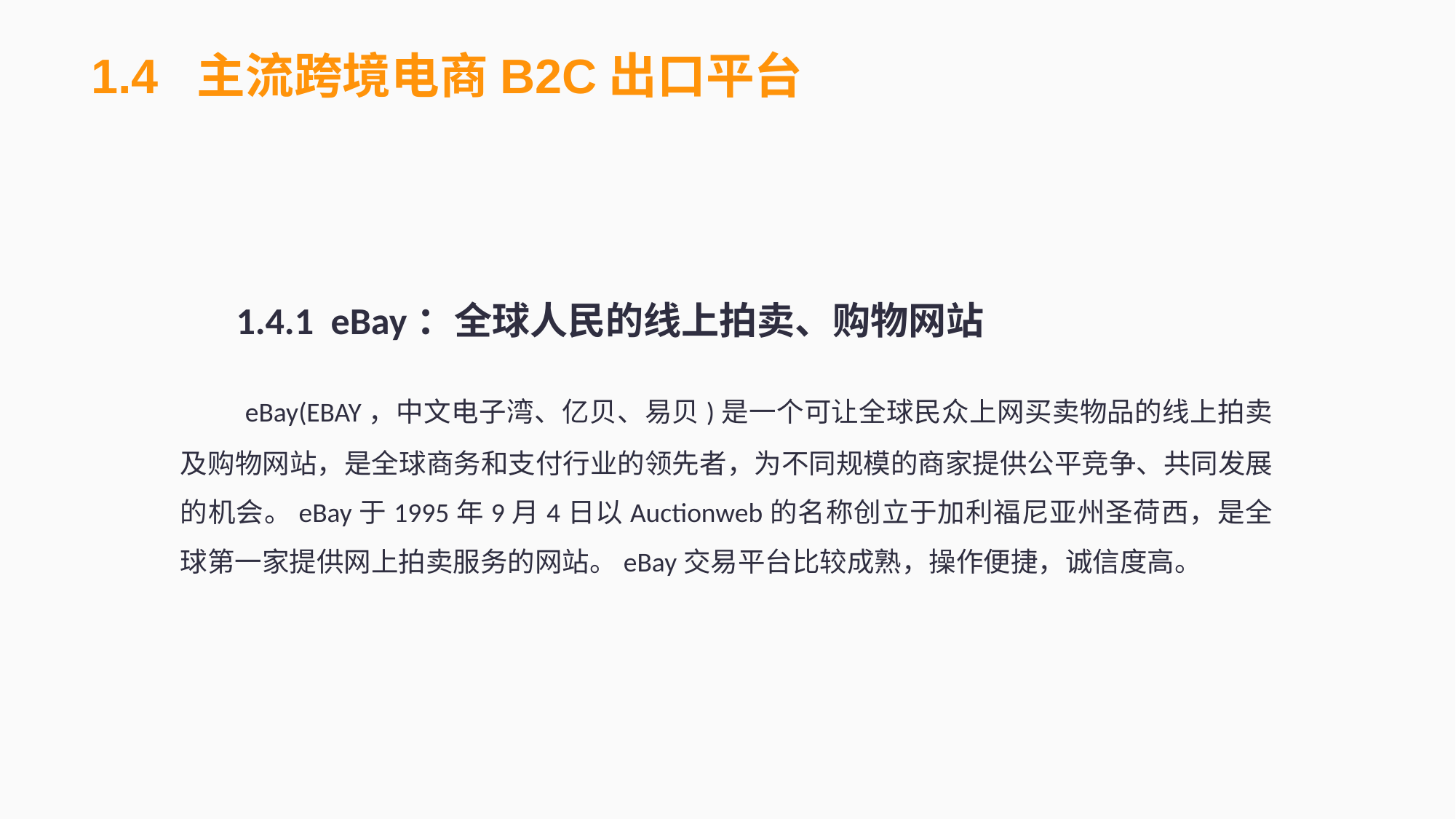

1.4  主流跨境电商B2C出口平台
1.4.1  eBay：全球人民的线上拍卖、购物网站
 eBay(EBAY，中文电子湾、亿贝、易贝)是一个可让全球民众上网买卖物品的线上拍卖及购物网站，是全球商务和支付行业的领先者，为不同规模的商家提供公平竞争、共同发展的机会。eBay于1995年9月4日以Auctionweb的名称创立于加利福尼亚州圣荷西，是全球第一家提供网上拍卖服务的网站。eBay交易平台比较成熟，操作便捷，诚信度高。